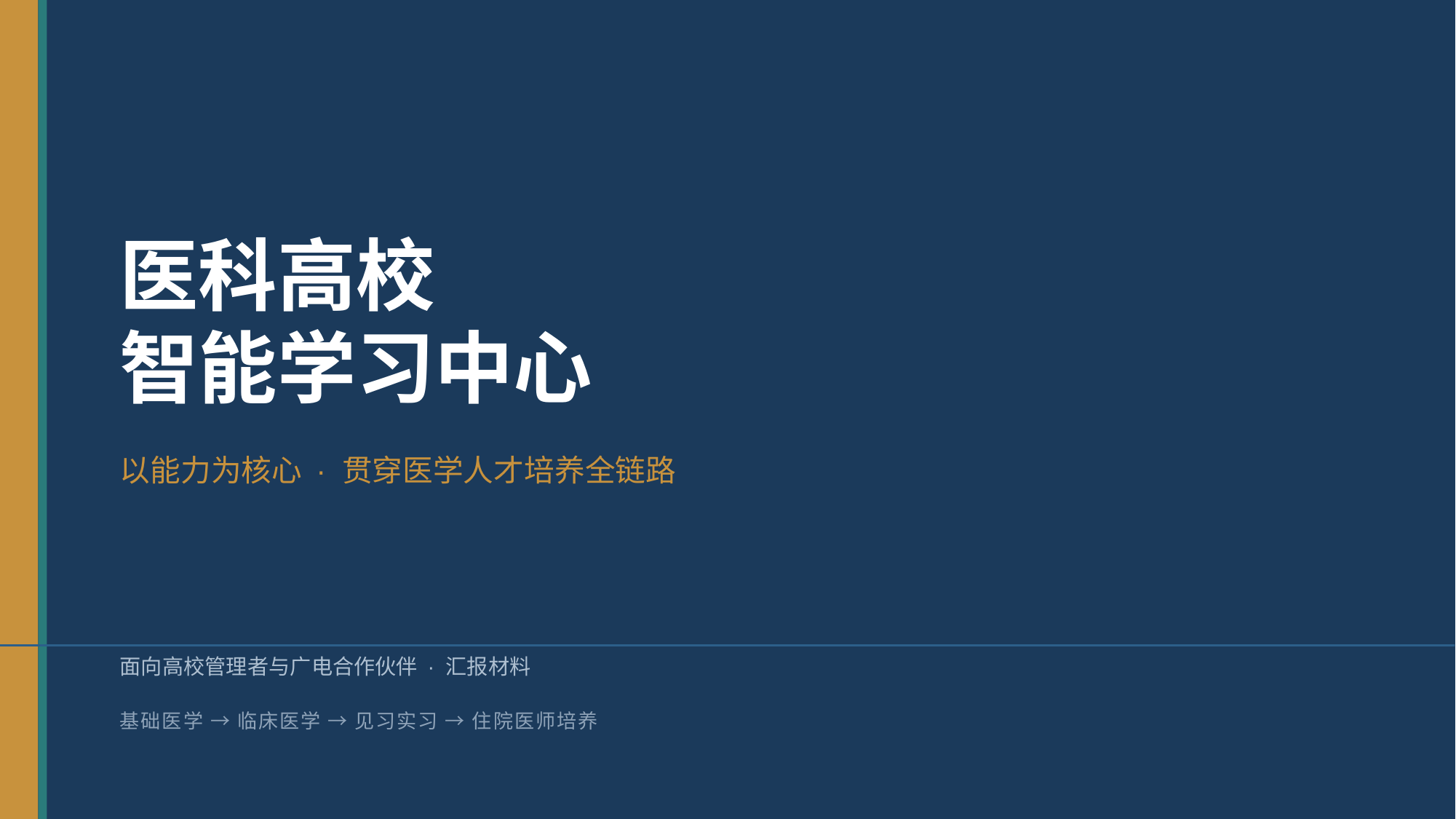

医科高校
智能学习中心
以能力为核心 · 贯穿医学人才培养全链路

面向高校管理者与广电合作伙伴 · 汇报材料
基础医学 → 临床医学 → 见习实习 → 住院医师培养